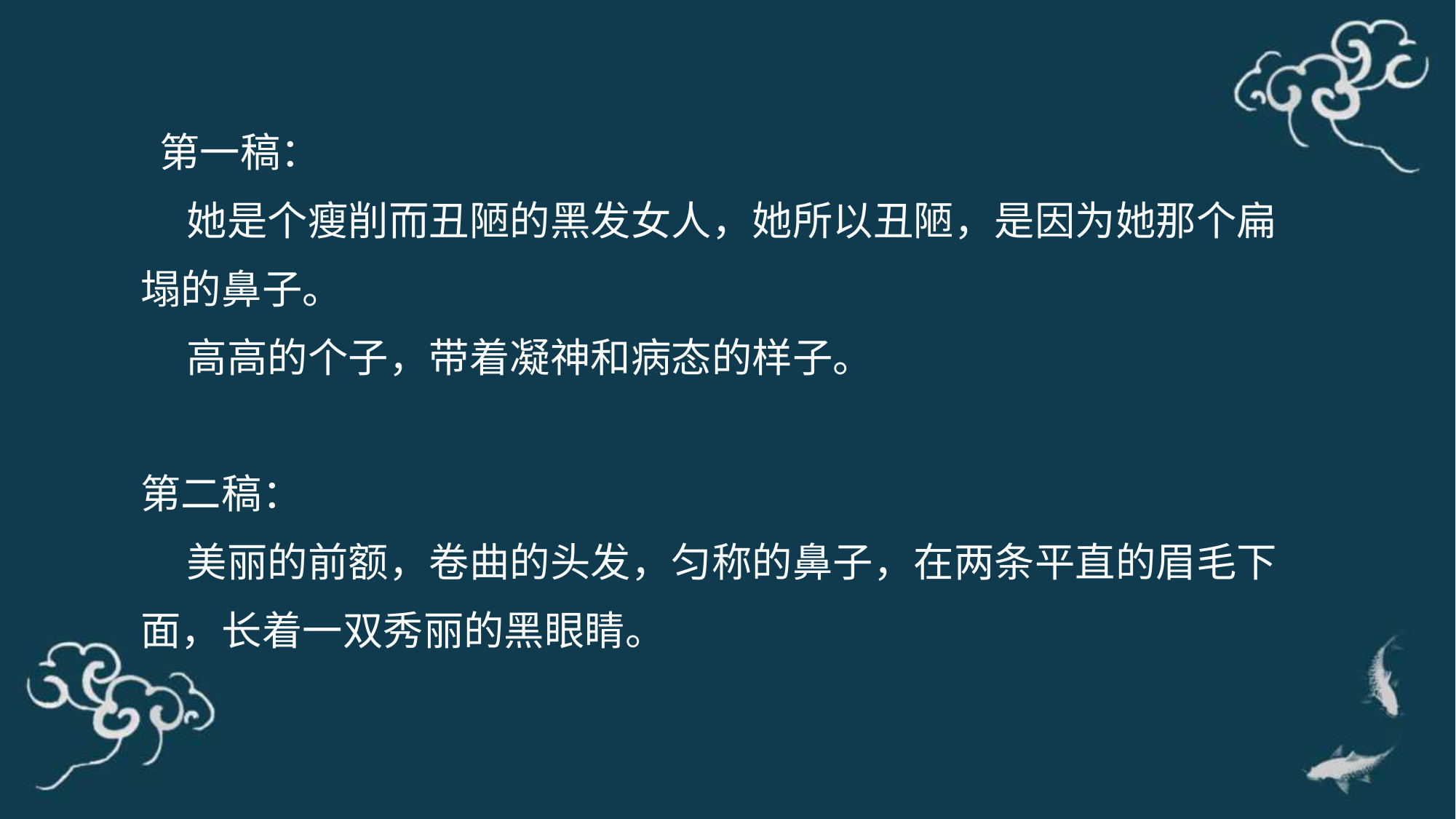

第一稿：
    她是个瘦削而丑陋的黑发女人，她所以丑陋，是因为她那个扁塌的鼻子。
    高高的个子，带着凝神和病态的样子。

第二稿：
    美丽的前额，卷曲的头发，匀称的鼻子，在两条平直的眉毛下面，长着一双秀丽的黑眼睛。